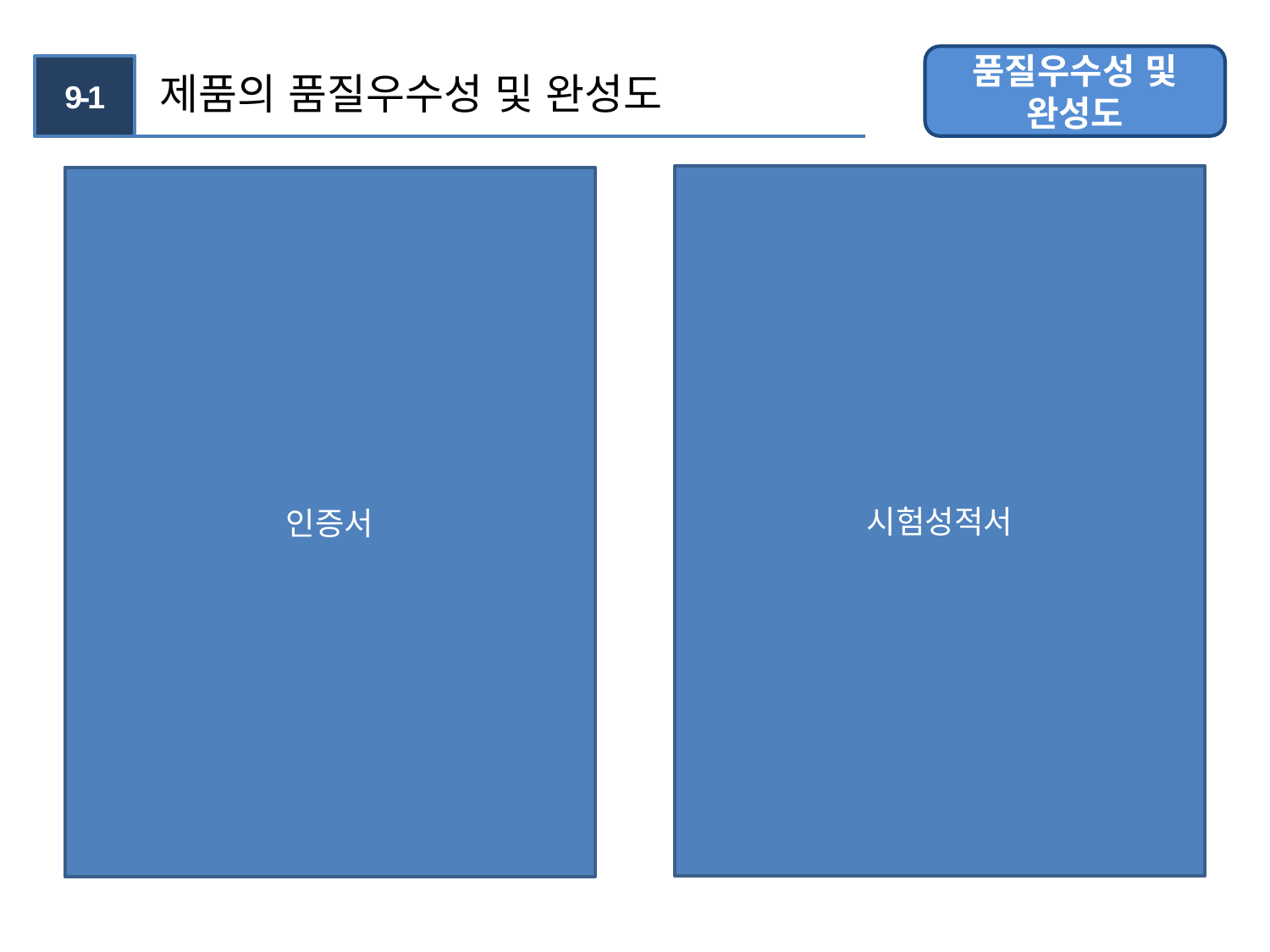

품질우수성 및 완성도
9-1
 제품의 품질우수성 및 완성도
시험성적서
인증서